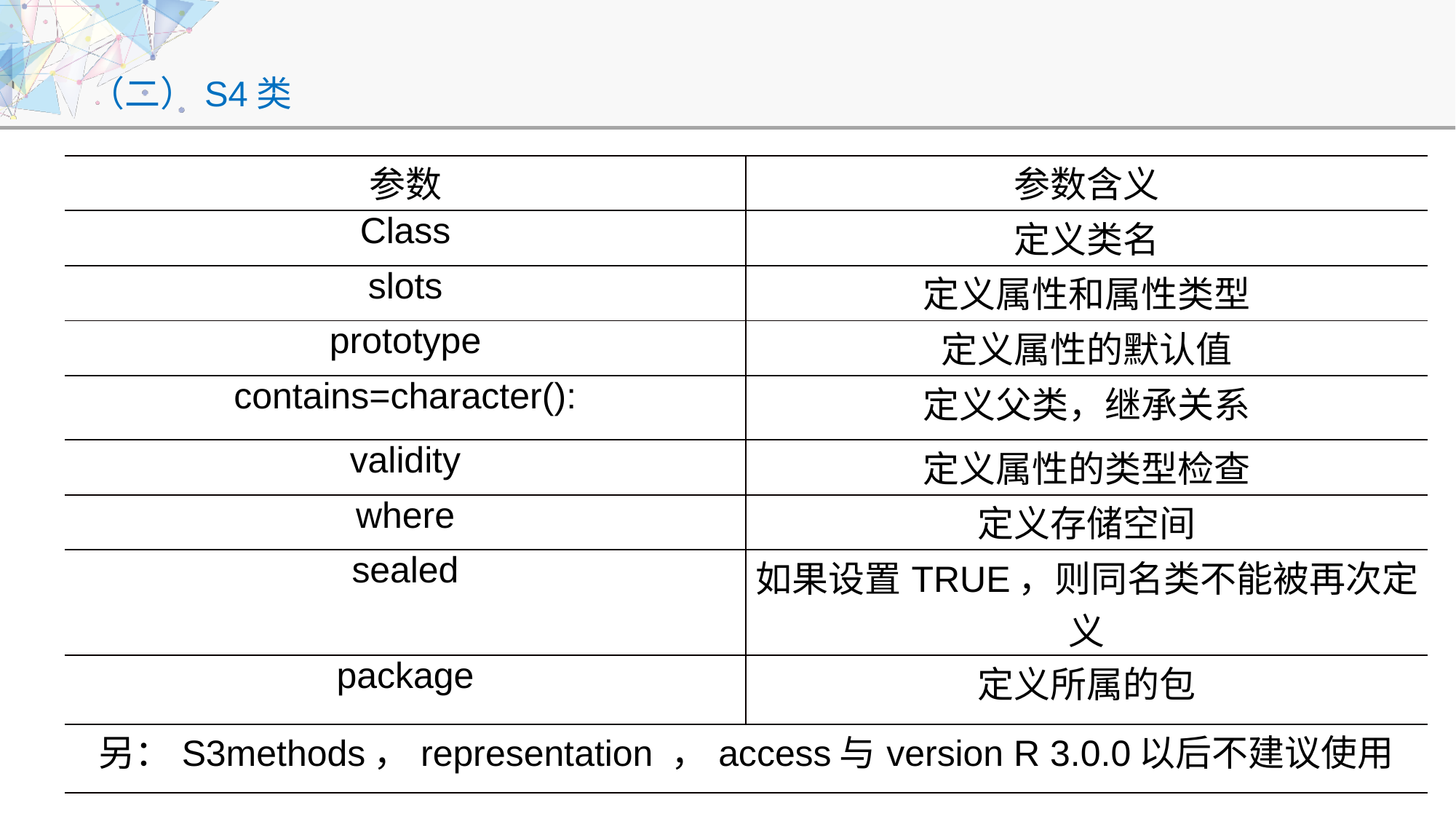

# （二）S4类

| 参数 | 参数含义 |
| --- | --- |
| Class | 定义类名 |
| slots | 定义属性和属性类型 |
| prototype | 定义属性的默认值 |
| contains=character(): | 定义父类，继承关系 |
| validity | 定义属性的类型检查 |
| where | 定义存储空间 |
| sealed | 如果设置TRUE，则同名类不能被再次定义 |
| package | 定义所属的包 |
| 另：S3methods，representation ，access与version R 3.0.0以后不建议使用 |  |